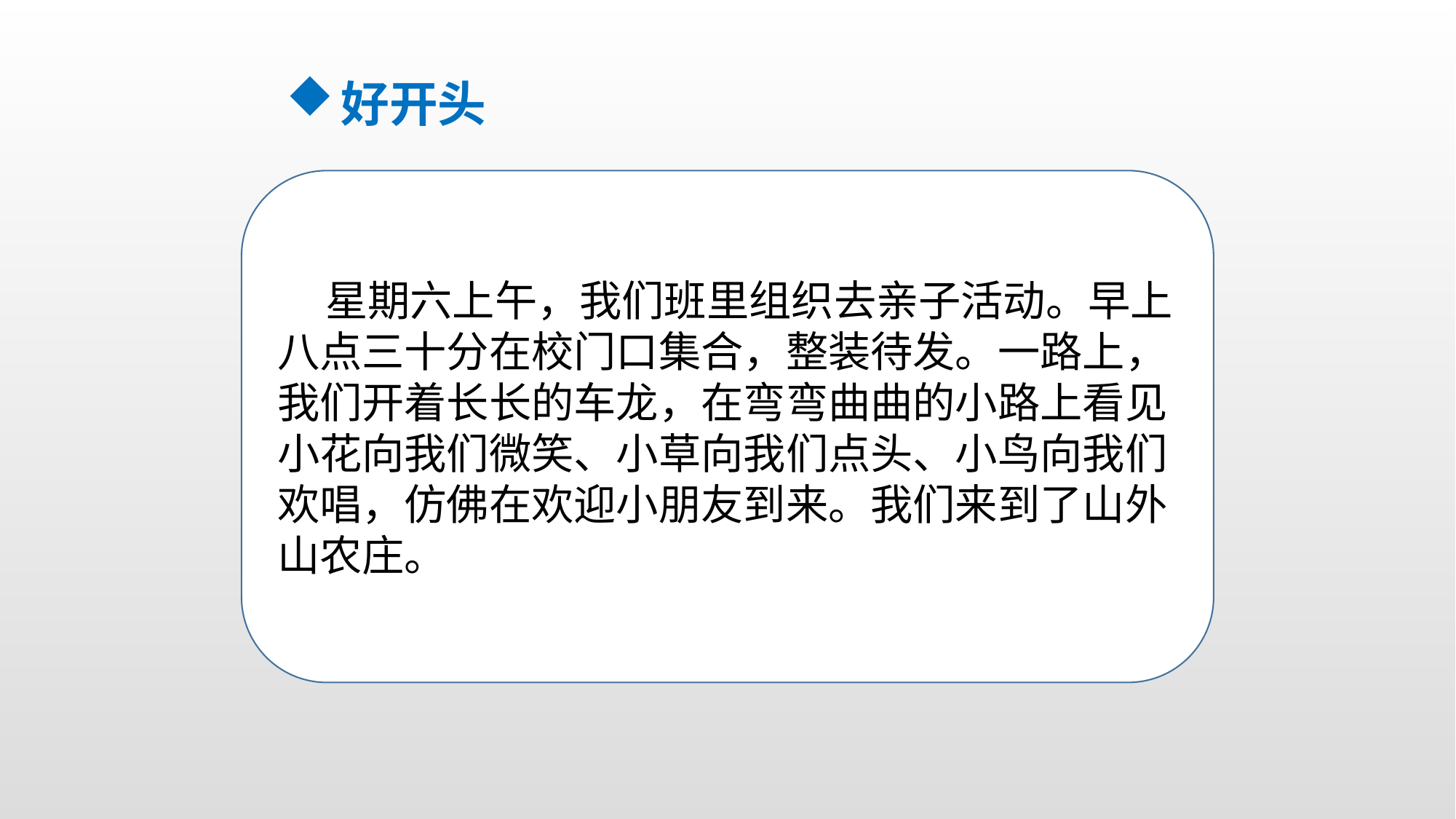

好开头
    星期六上午，我们班里组织去亲子活动。早上八点三十分在校门口集合，整装待发。一路上，我们开着长长的车龙，在弯弯曲曲的小路上看见小花向我们微笑、小草向我们点头、小鸟向我们欢唱，仿佛在欢迎小朋友到来。我们来到了山外山农庄。